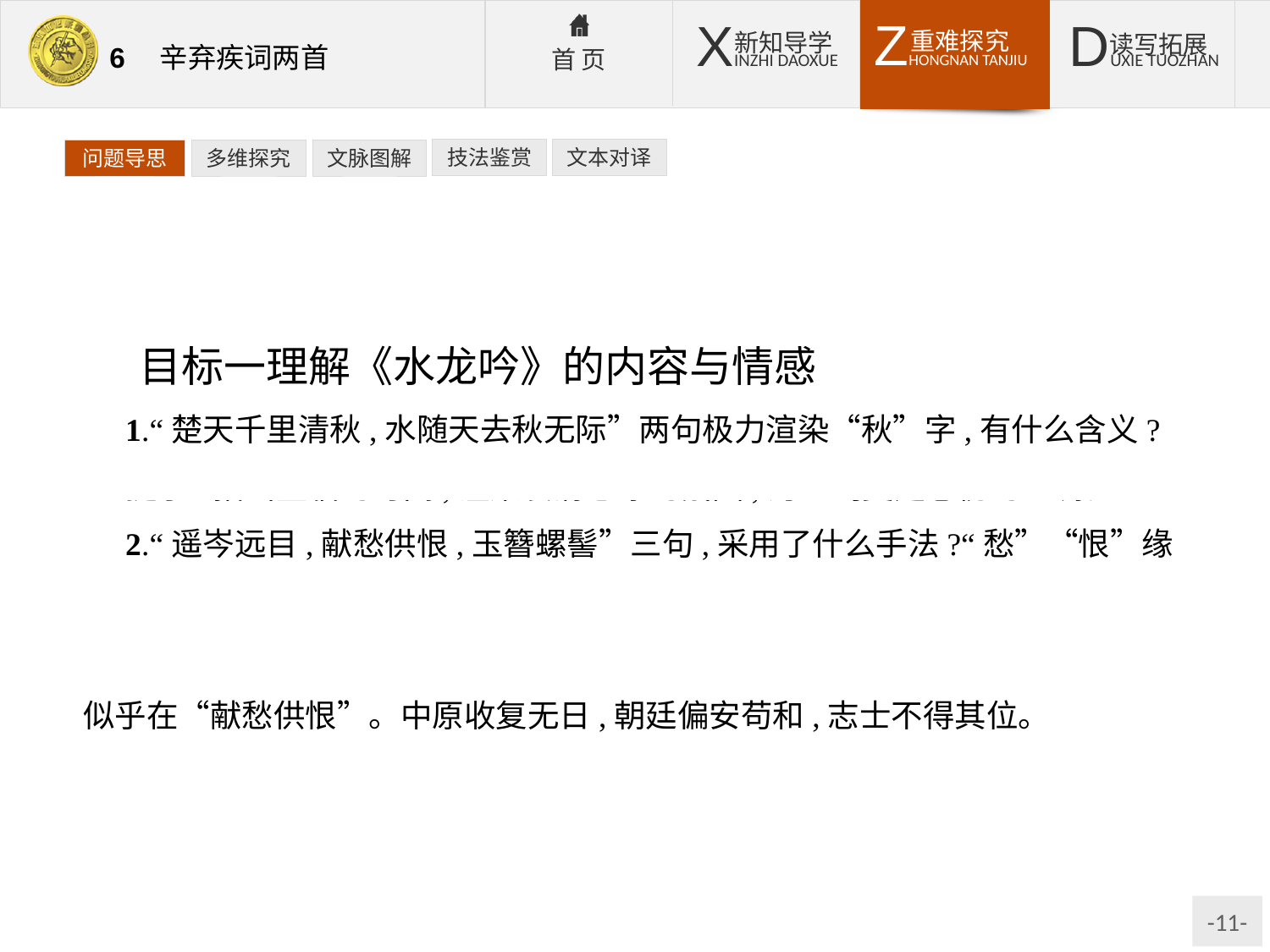

技法鉴赏
文本对译
问题导思
多维探究
文脉图解
目标一理解《水龙吟》的内容与情感
1.“楚天千里清秋,水随天去秋无际”两句极力渲染“秋”字,有什么含义?
提示:指出登临的时间,渲染凄清悲凉的氛围,为全词奠定感伤的基调。
2.“遥岑远目,献愁供恨,玉簪螺髻”三句,采用了什么手法?“愁”“恨”缘何而发?
提示:采用移情于物(拟人、比喻)的手法,人心中有愁有恨,所见之远山也似乎在“献愁供恨”。中原收复无日,朝廷偏安苟和,志士不得其位。